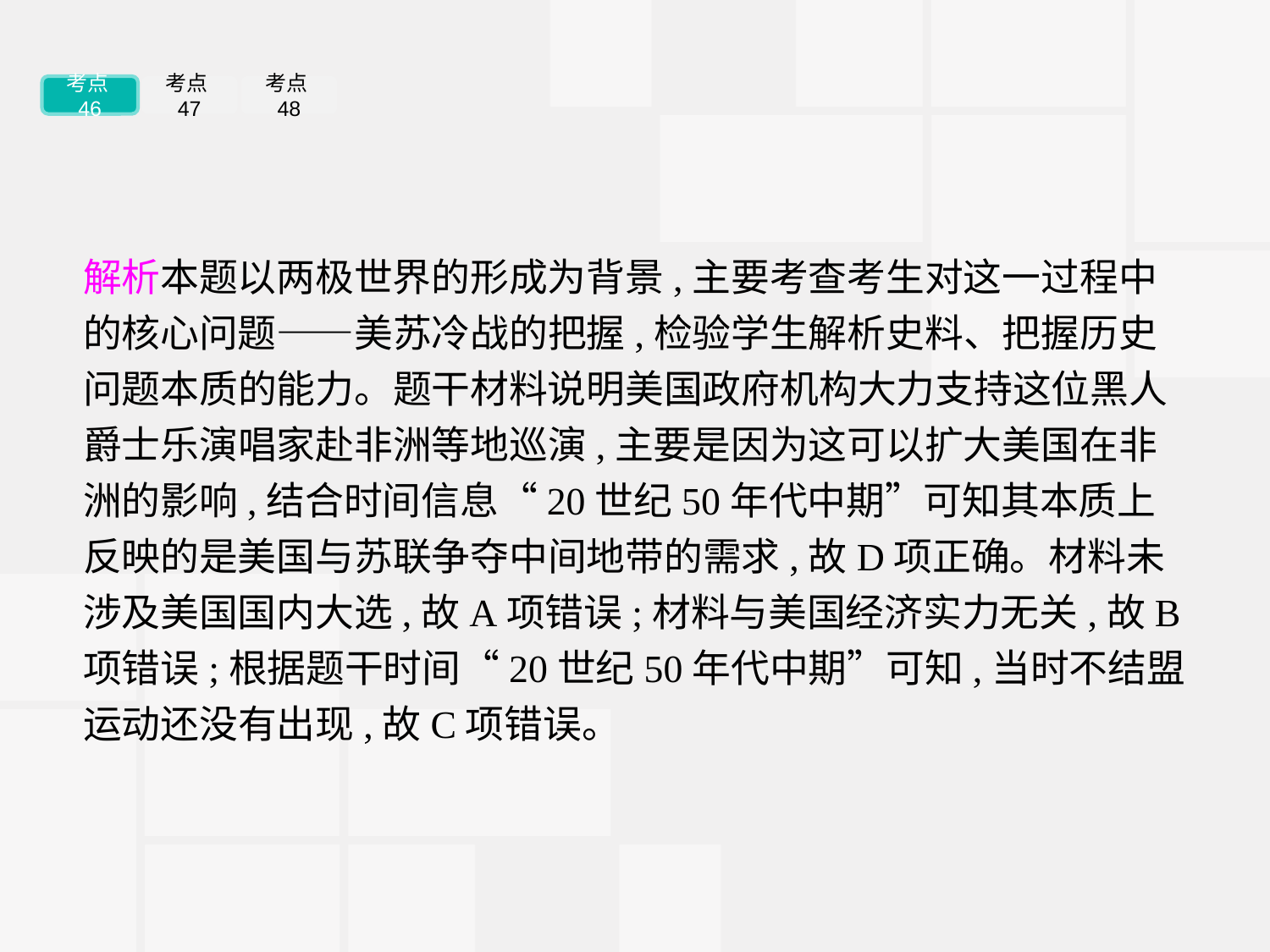

考点46
考点47
考点48
解析本题以两极世界的形成为背景,主要考查考生对这一过程中的核心问题——美苏冷战的把握,检验学生解析史料、把握历史问题本质的能力。题干材料说明美国政府机构大力支持这位黑人爵士乐演唱家赴非洲等地巡演,主要是因为这可以扩大美国在非洲的影响,结合时间信息“20世纪50年代中期”可知其本质上反映的是美国与苏联争夺中间地带的需求,故D项正确。材料未涉及美国国内大选,故A项错误;材料与美国经济实力无关,故B项错误;根据题干时间“20世纪50年代中期”可知,当时不结盟运动还没有出现,故C项错误。